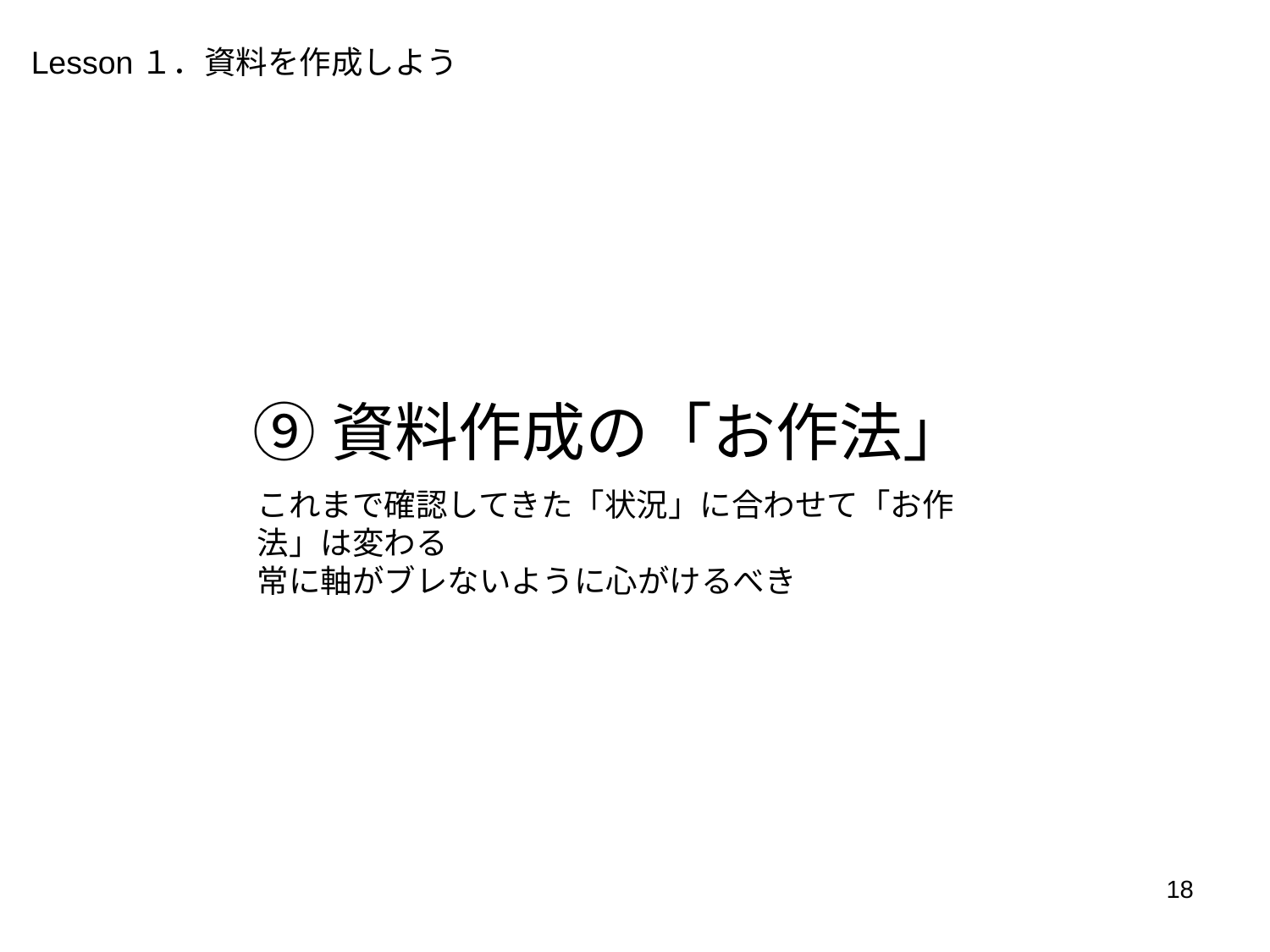

Lesson１．資料を作成しよう
⑨資料作成の「お作法」
これまで確認してきた「状況」に合わせて「お作法」は変わる
常に軸がブレないように心がけるべき
18